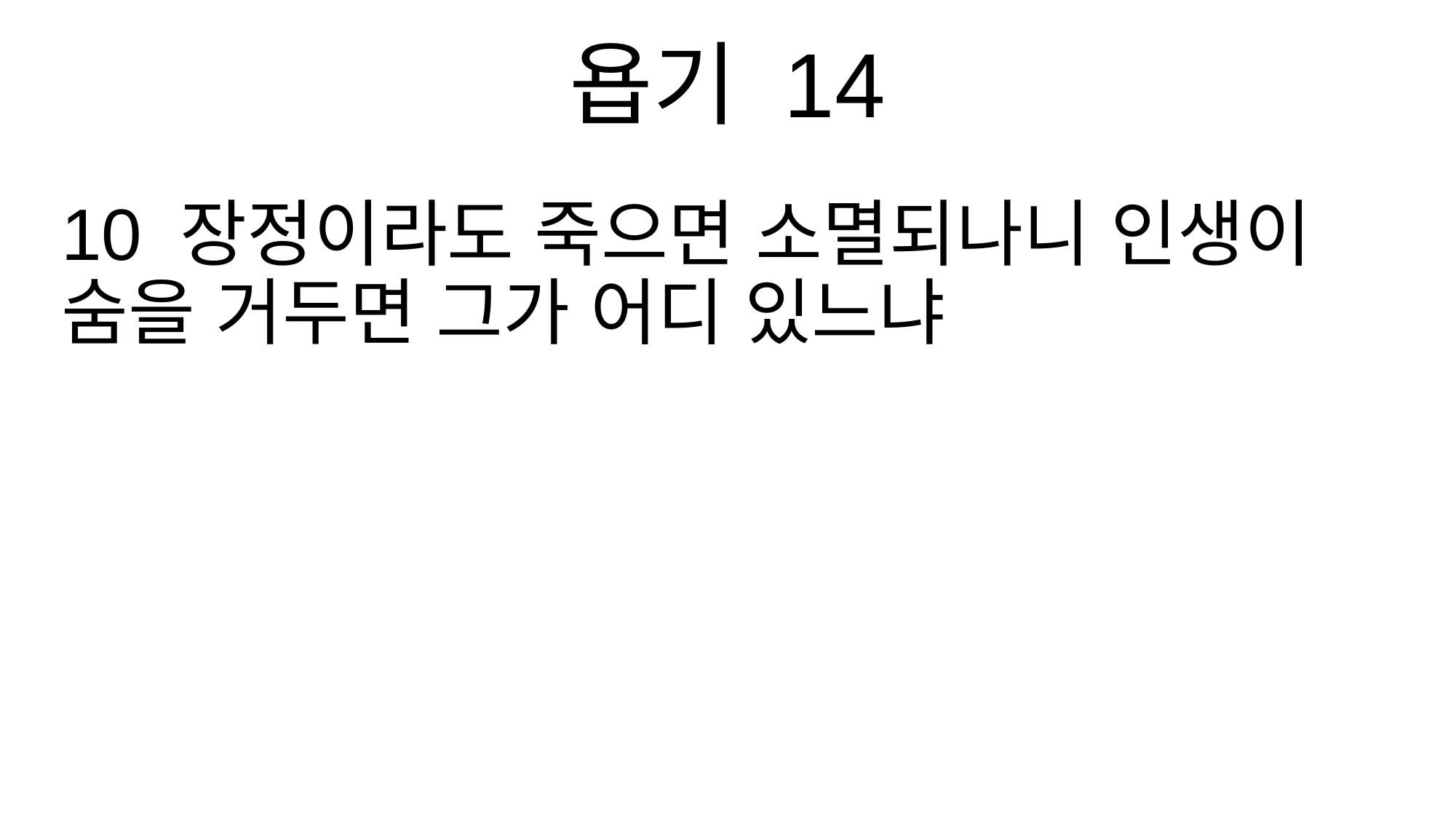

욥기 14
10 장정이라도 죽으면 소멸되나니 인생이 숨을 거두면 그가 어디 있느냐